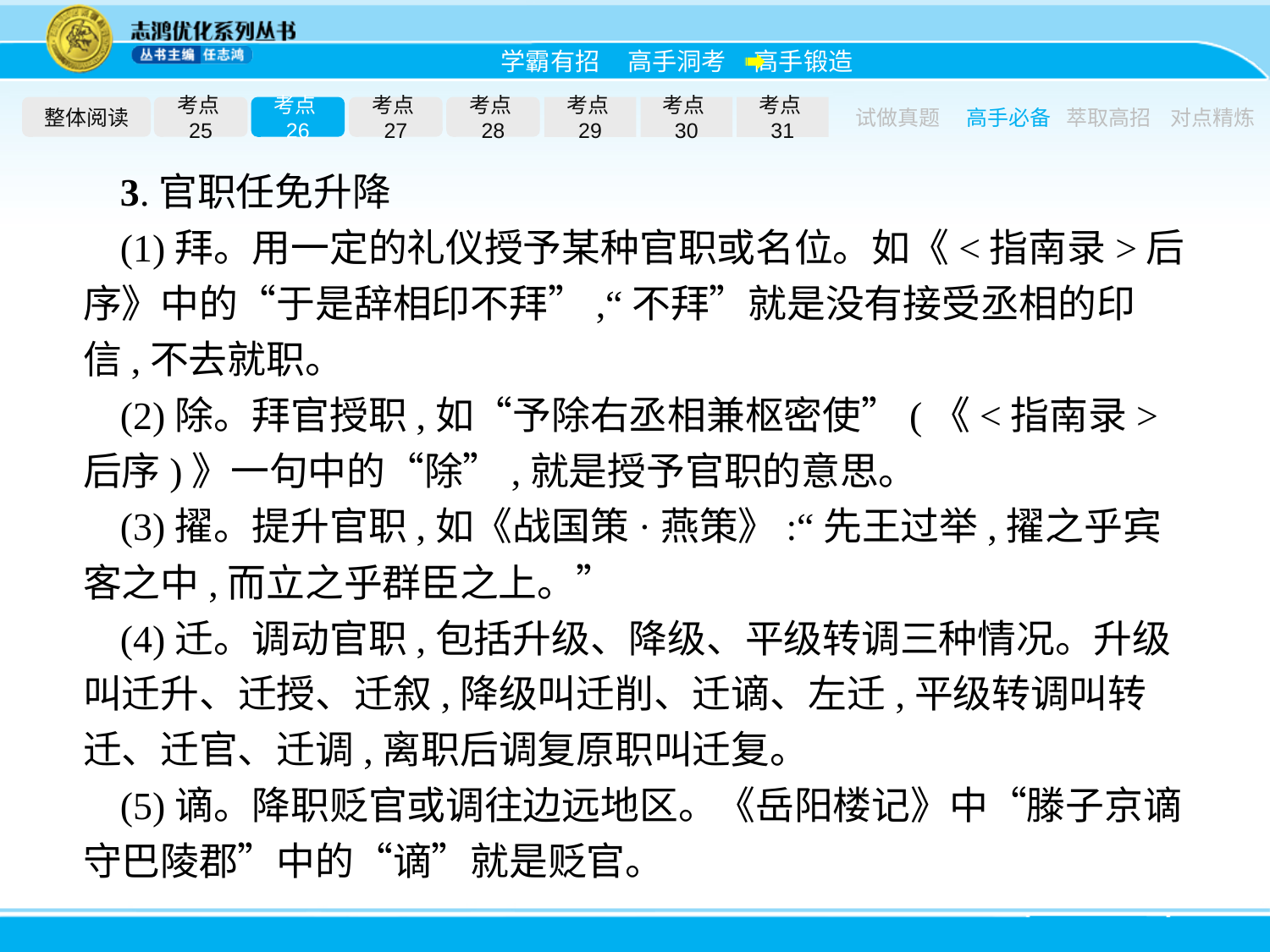

整体阅读
考点25
考点26
考点27
考点28
考点29
考点30
考点31
试做真题
高手必备
萃取高招
对点精炼
3.官职任免升降
(1)拜。用一定的礼仪授予某种官职或名位。如《<指南录>后序》中的“于是辞相印不拜”,“不拜”就是没有接受丞相的印信,不去就职。
(2)除。拜官授职,如“予除右丞相兼枢密使”(《<指南录>后序)》一句中的“除”,就是授予官职的意思。
(3)擢。提升官职,如《战国策·燕策》:“先王过举,擢之乎宾客之中,而立之乎群臣之上。”
(4)迁。调动官职,包括升级、降级、平级转调三种情况。升级叫迁升、迁授、迁叙,降级叫迁削、迁谪、左迁,平级转调叫转迁、迁官、迁调,离职后调复原职叫迁复。
(5)谪。降职贬官或调往边远地区。《岳阳楼记》中“滕子京谪守巴陵郡”中的“谪”就是贬官。